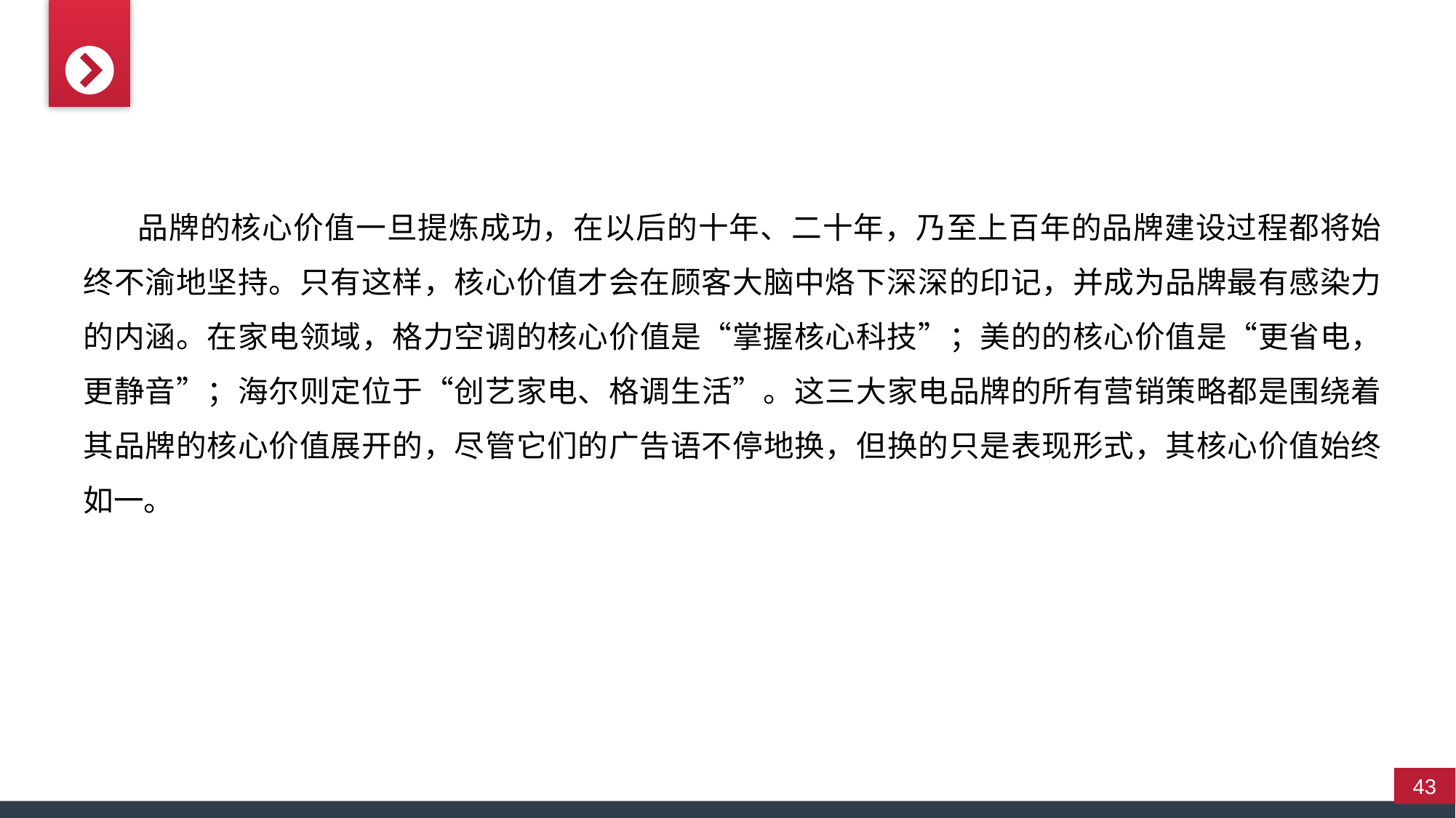

品牌的核心价值一旦提炼成功，在以后的十年、二十年，乃至上百年的品牌建设过程都将始终不渝地坚持。只有这样，核心价值才会在顾客大脑中烙下深深的印记，并成为品牌最有感染力的内涵。在家电领域，格力空调的核心价值是“掌握核心科技”；美的的核心价值是“更省电，更静音”；海尔则定位于“创艺家电、格调生活”。这三大家电品牌的所有营销策略都是围绕着其品牌的核心价值展开的，尽管它们的广告语不停地换，但换的只是表现形式，其核心价值始终如一。